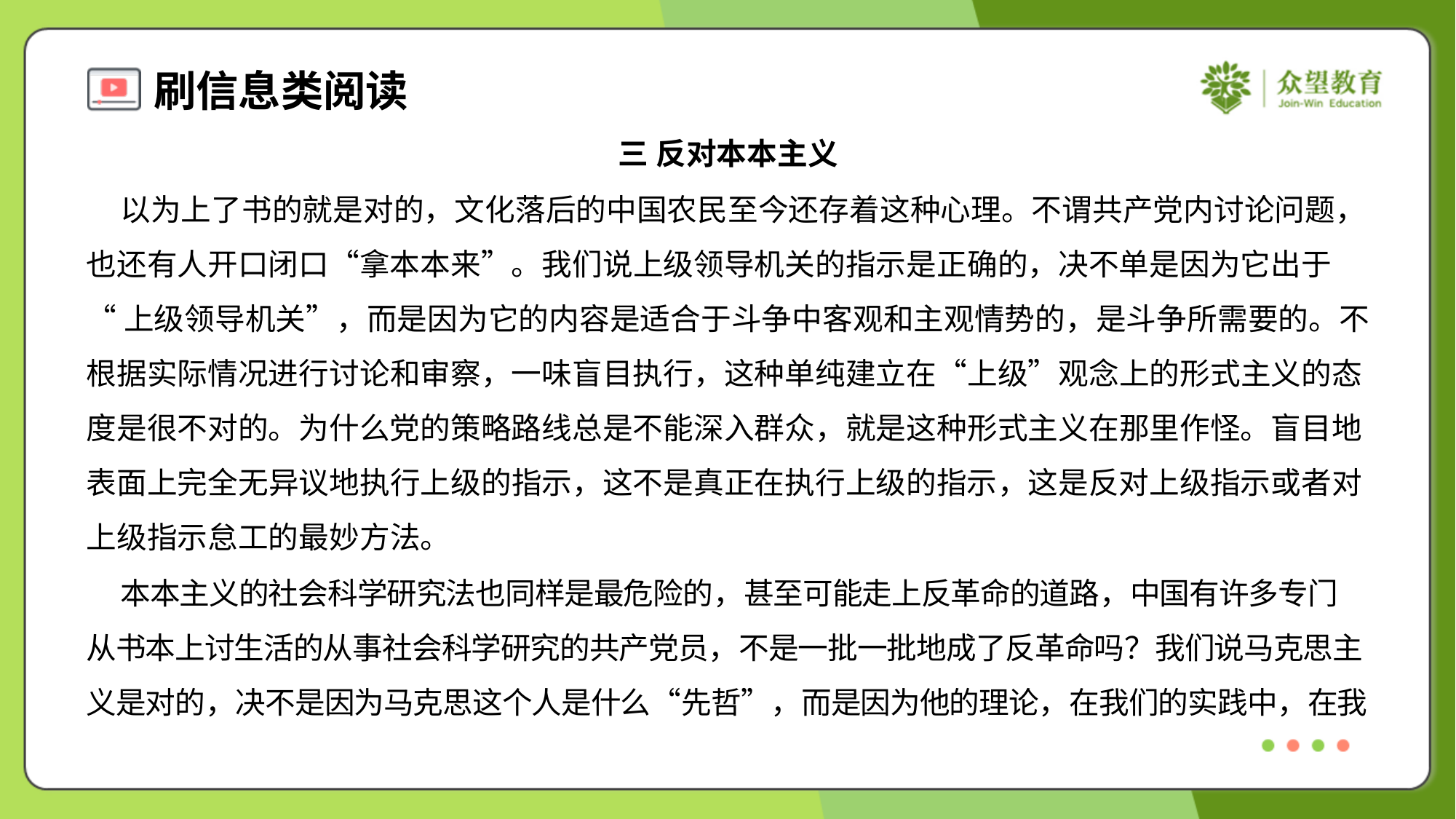

三 反对本本主义
    以为上了书的就是对的，文化落后的中国农民至今还存着这种心理。不谓共产党内讨论问题，
也还有人开口闭口“拿本本来”。我们说上级领导机关的指示是正确的，决不单是因为它出于
“上级领导机关”，而是因为它的内容是适合于斗争中客观和主观情势的，是斗争所需要的。不
根据实际情况进行讨论和审察，一味盲目执行，这种单纯建立在“上级”观念上的形式主义的态
度是很不对的。为什么党的策略路线总是不能深入群众，就是这种形式主义在那里作怪。盲目地
表面上完全无异议地执行上级的指示，这不是真正在执行上级的指示，这是反对上级指示或者对
上级指示怠工的最妙方法。
    本本主义的社会科学研究法也同样是最危险的，甚至可能走上反革命的道路，中国有许多专门
从书本上讨生活的从事社会科学研究的共产党员，不是一批一批地成了反革命吗？我们说马克思主
义是对的，决不是因为马克思这个人是什么“先哲”，而是因为他的理论，在我们的实践中，在我